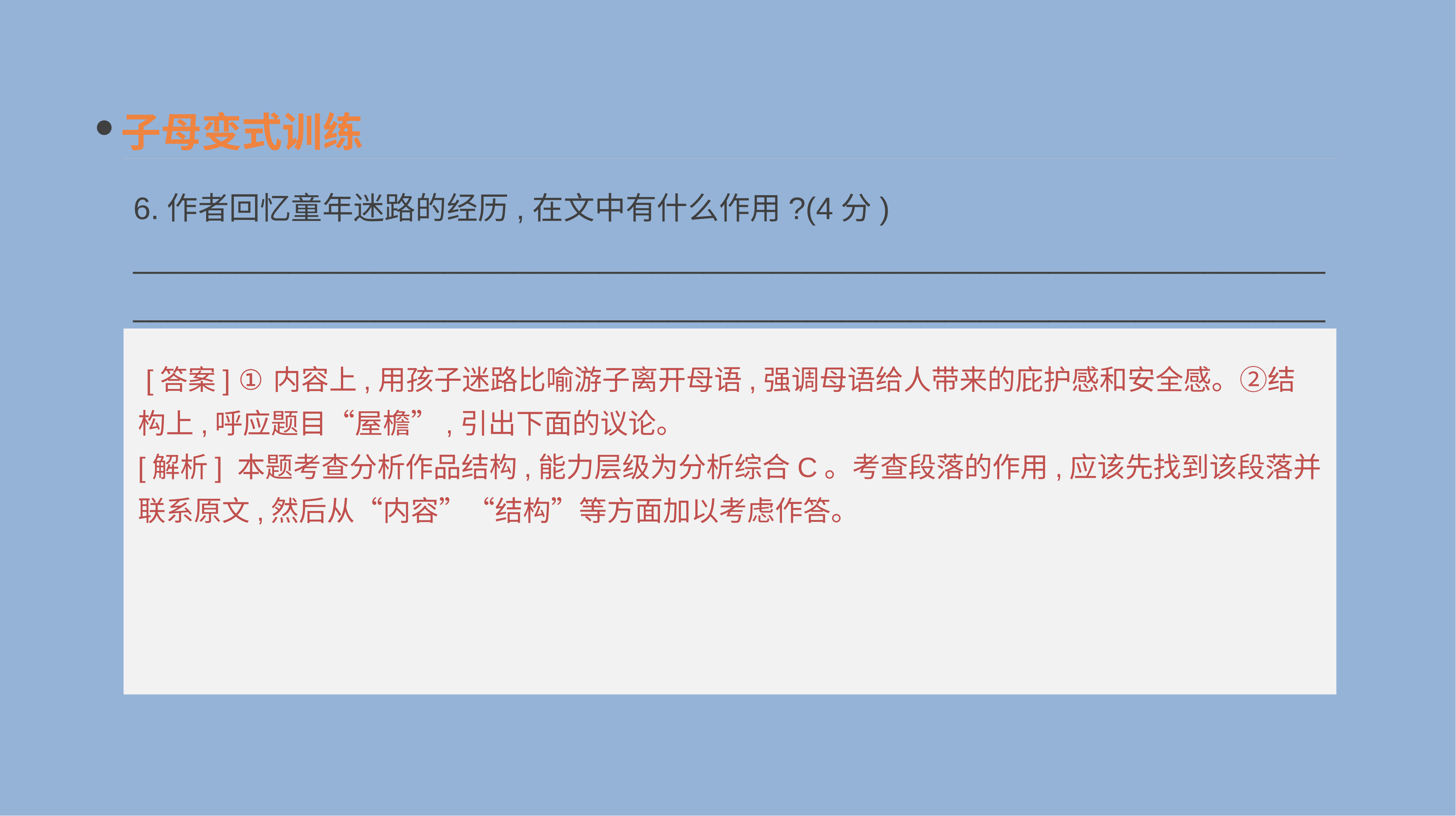

子母变式训练

6.作者回忆童年迷路的经历,在文中有什么作用?(4分)
__________________________________________________________________________________________________________________________________________________________________________

 [答案] ①内容上,用孩子迷路比喻游子离开母语,强调母语给人带来的庇护感和安全感。②结构上,呼应题目“屋檐”,引出下面的议论。
[解析] 本题考查分析作品结构,能力层级为分析综合C。考查段落的作用,应该先找到该段落并联系原文,然后从“内容”“结构”等方面加以考虑作答。